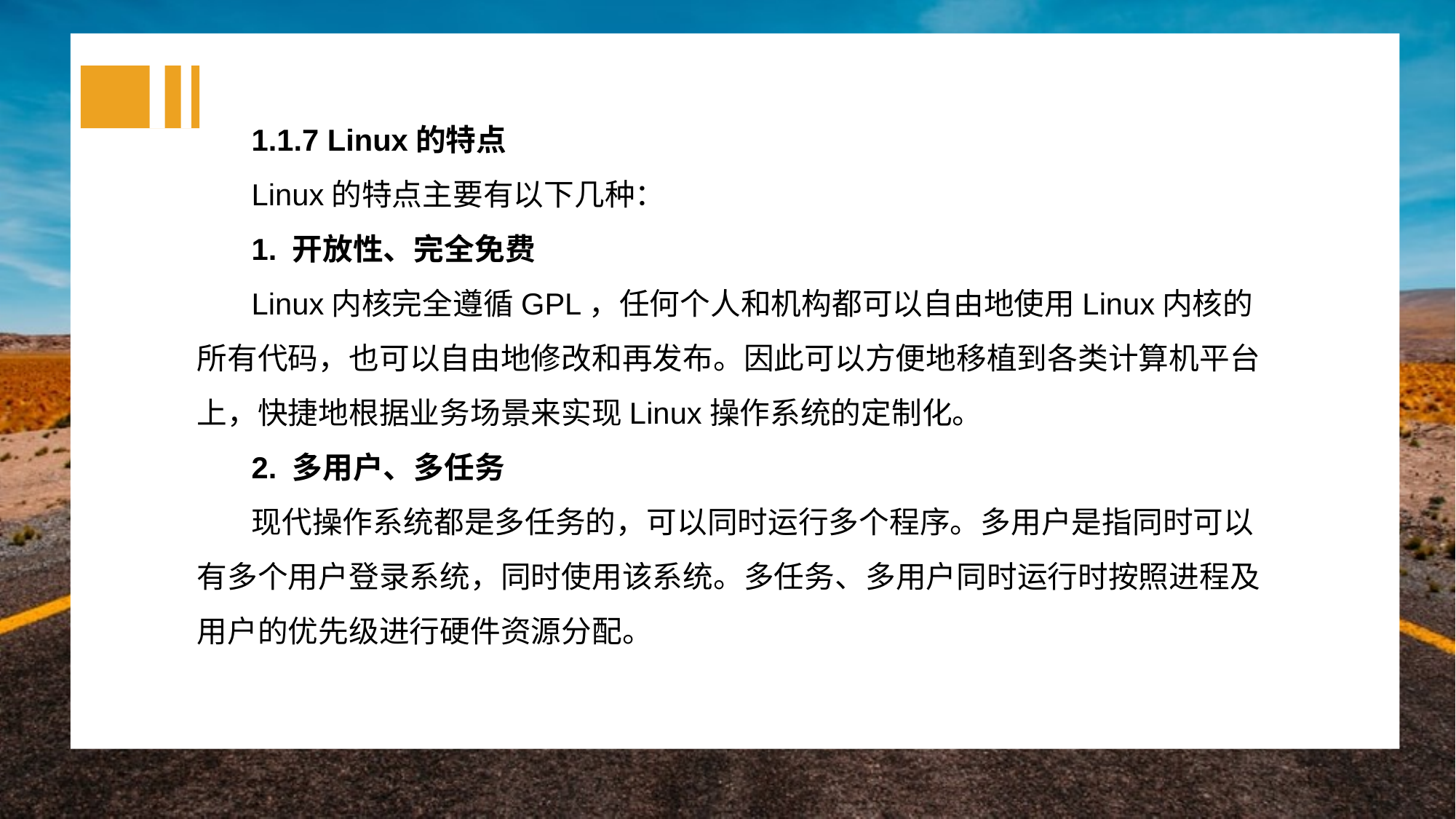

1.1.7 Linux的特点
Linux的特点主要有以下几种：
1. 开放性、完全免费
Linux内核完全遵循GPL，任何个人和机构都可以自由地使用Linux内核的所有代码，也可以自由地修改和再发布。因此可以方便地移植到各类计算机平台上，快捷地根据业务场景来实现Linux操作系统的定制化。
2. 多用户、多任务
现代操作系统都是多任务的，可以同时运行多个程序。多用户是指同时可以有多个用户登录系统，同时使用该系统。多任务、多用户同时运行时按照进程及用户的优先级进行硬件资源分配。